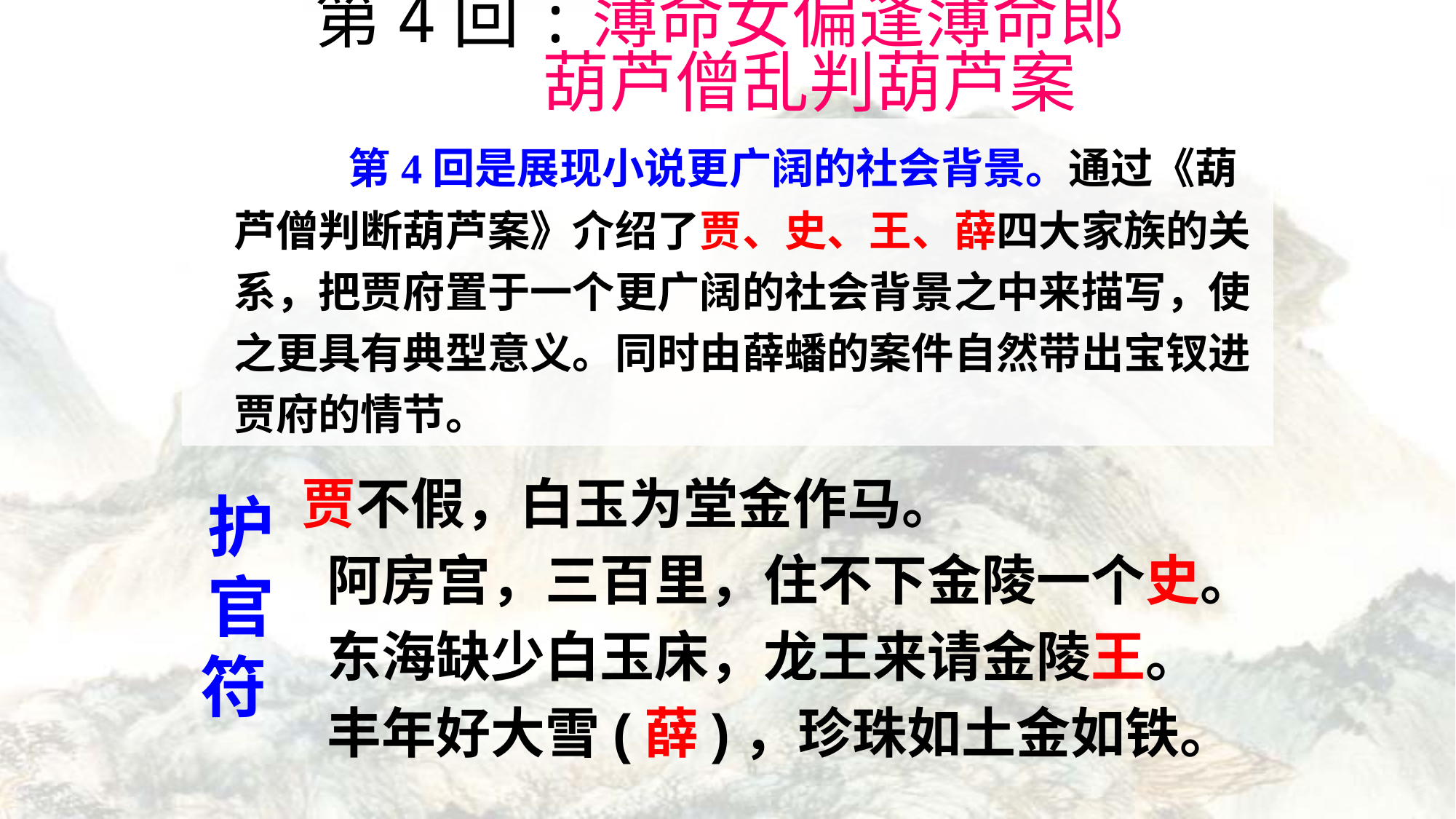

# 第4回:薄命女偏逢薄命郎 葫芦僧乱判葫芦案
             第4回是展现小说更广阔的社会背景。通过《葫芦僧判断葫芦案》介绍了贾、史、王、薛四大家族的关系，把贾府置于一个更广阔的社会背景之中来描写，使之更具有典型意义。同时由薛蟠的案件自然带出宝钗进贾府的情节。
护官符
贾不假，白玉为堂金作马。
 阿房宫，三百里，住不下金陵一个史。
 东海缺少白玉床，龙王来请金陵王。
 丰年好大雪(薛)，珍珠如土金如铁。